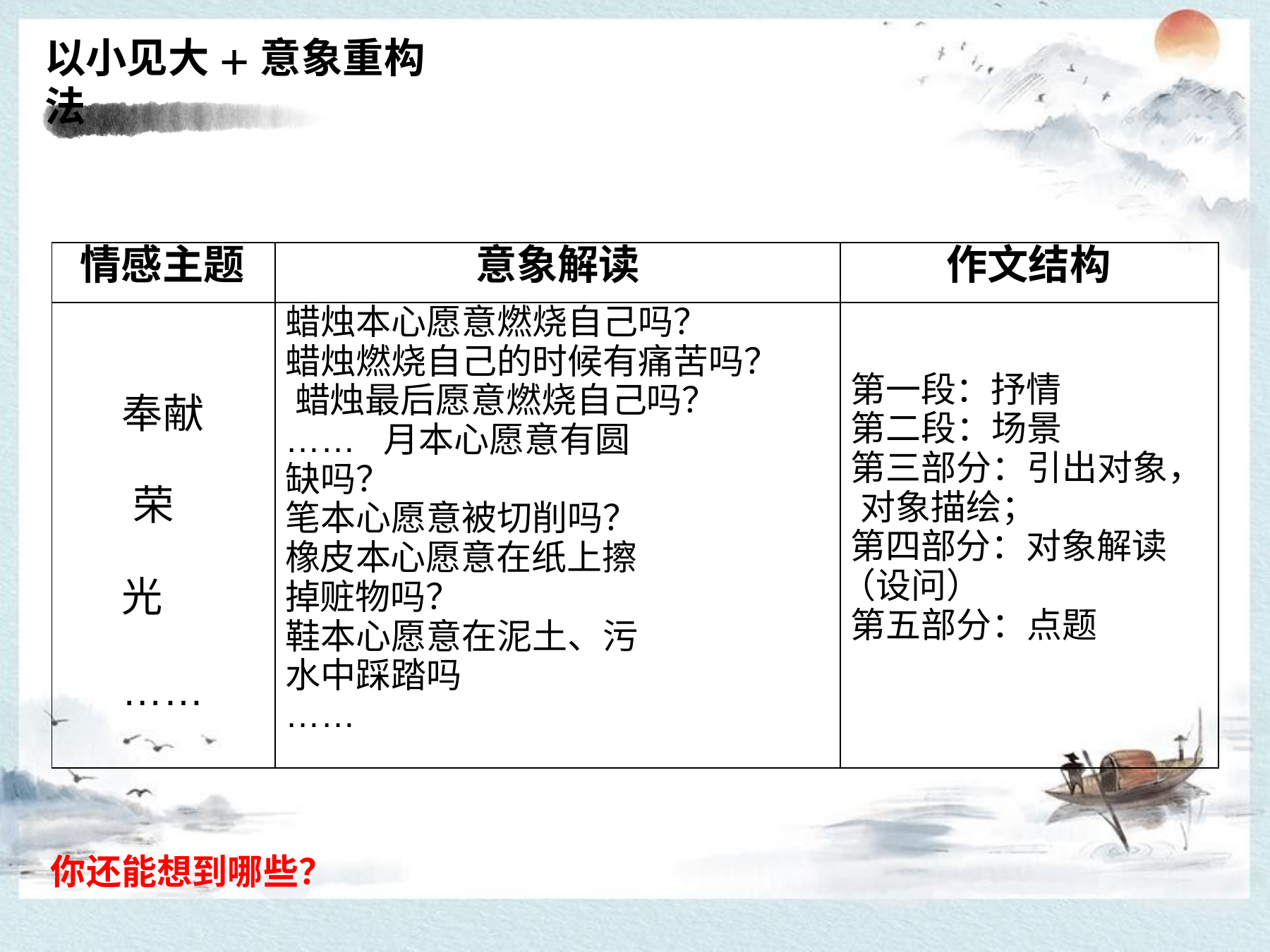

# 以小见大+意象重构法

| 情感主题 | 意象解读 | 作文结构 |
| --- | --- | --- |
| 奉献 荣光 …… | 蜡烛本心愿意燃烧自己吗？ 蜡烛燃烧自己的时候有痛苦吗？ 蜡烛最后愿意燃烧自己吗？ …… 月本心愿意有圆缺吗？ 笔本心愿意被切削吗？ 橡皮本心愿意在纸上擦掉赃物吗？ 鞋本心愿意在泥土、污水中踩踏吗 …… | 第一段：抒情 第二段：场景 第三部分：引出对象， 对象描绘； 第四部分：对象解读 （设问） 第五部分：点题 |
你还能想到哪些？